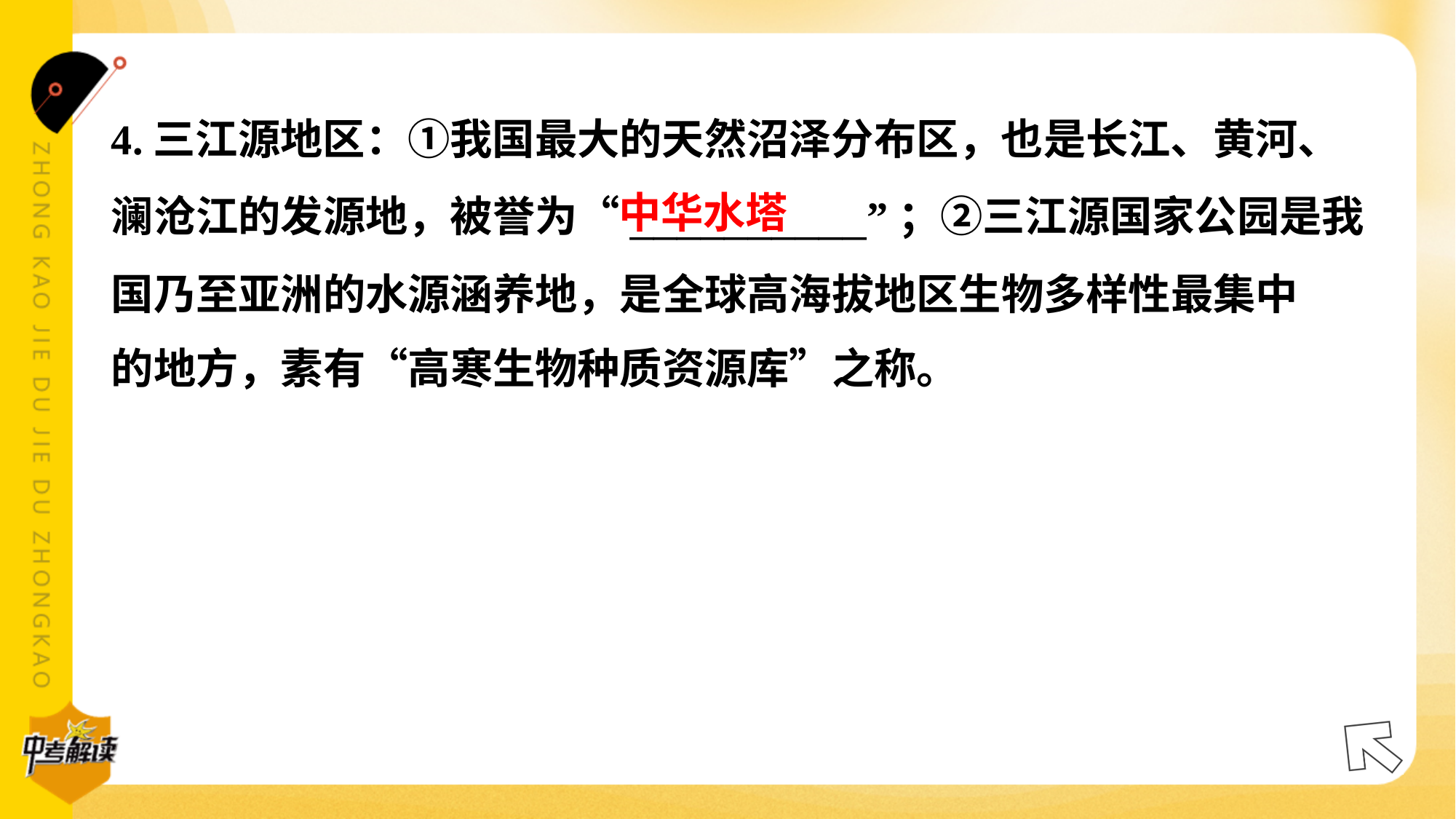

4.三江源地区：①我国最大的天然沼泽分布区，也是长江、黄河、
澜沧江的发源地，被誉为“__________”；②三江源国家公园是我
国乃至亚洲的水源涵养地，是全球高海拔地区生物多样性最集中
的地方，素有“高寒生物种质资源库”之称。
中华水塔